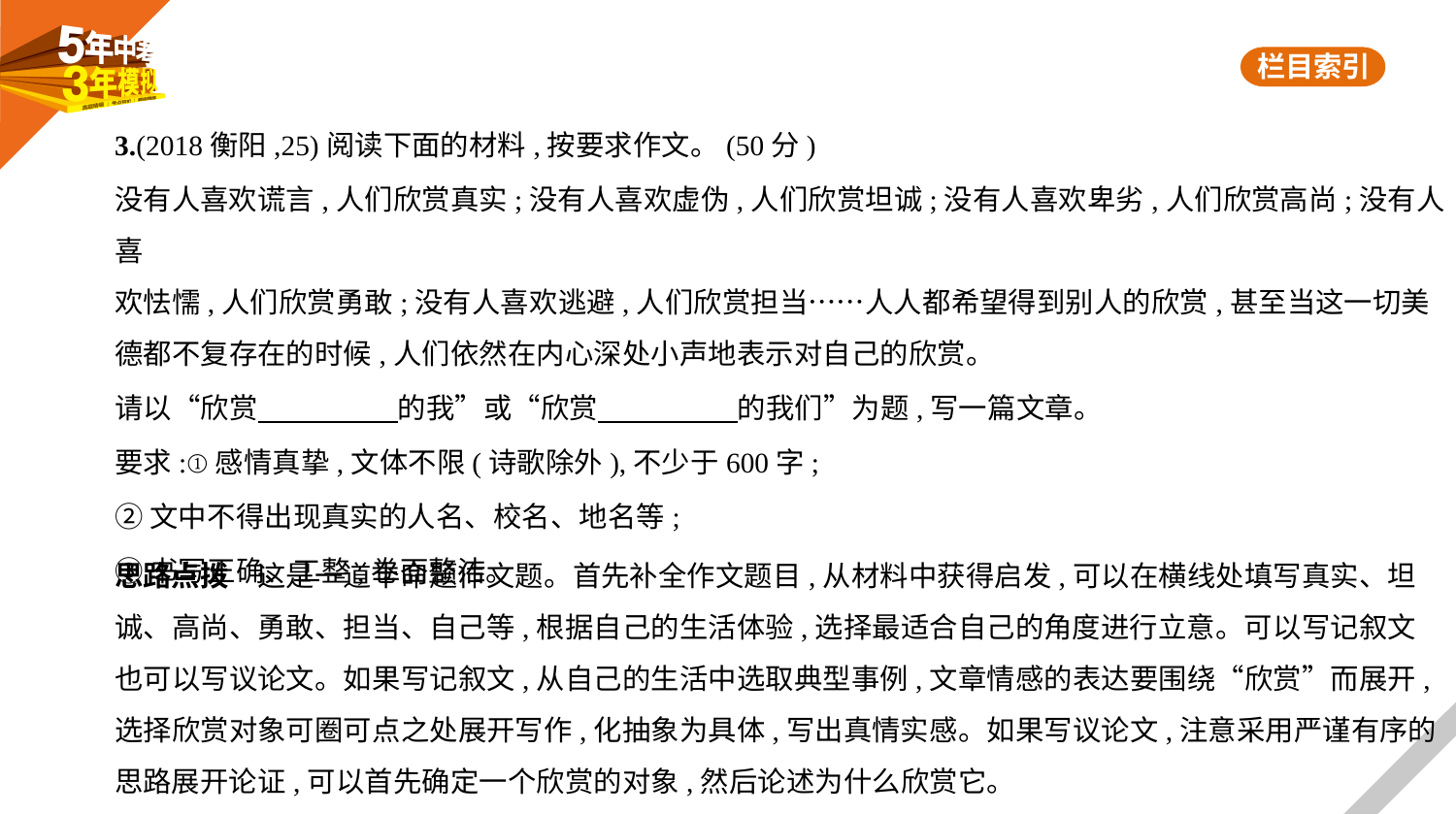

3.(2018衡阳,25)阅读下面的材料,按要求作文。(50分)
没有人喜欢谎言,人们欣赏真实;没有人喜欢虚伪,人们欣赏坦诚;没有人喜欢卑劣,人们欣赏高尚;没有人喜
欢怯懦,人们欣赏勇敢;没有人喜欢逃避,人们欣赏担当……人人都希望得到别人的欣赏,甚至当这一切美
德都不复存在的时候,人们依然在内心深处小声地表示对自己的欣赏。
请以“欣赏　　　　    的我”或“欣赏　　　　    的我们”为题,写一篇文章。
要求:①感情真挚,文体不限(诗歌除外),不少于600字;
②文中不得出现真实的人名、校名、地名等;
③书写正确、工整,卷面整洁。

思路点拨　这是一道半命题作文题。首先补全作文题目,从材料中获得启发,可以在横线处填写真实、坦
诚、高尚、勇敢、担当、自己等,根据自己的生活体验,选择最适合自己的角度进行立意。可以写记叙文
也可以写议论文。如果写记叙文,从自己的生活中选取典型事例,文章情感的表达要围绕“欣赏”而展开,
选择欣赏对象可圈可点之处展开写作,化抽象为具体,写出真情实感。如果写议论文,注意采用严谨有序的
思路展开论证,可以首先确定一个欣赏的对象,然后论述为什么欣赏它。